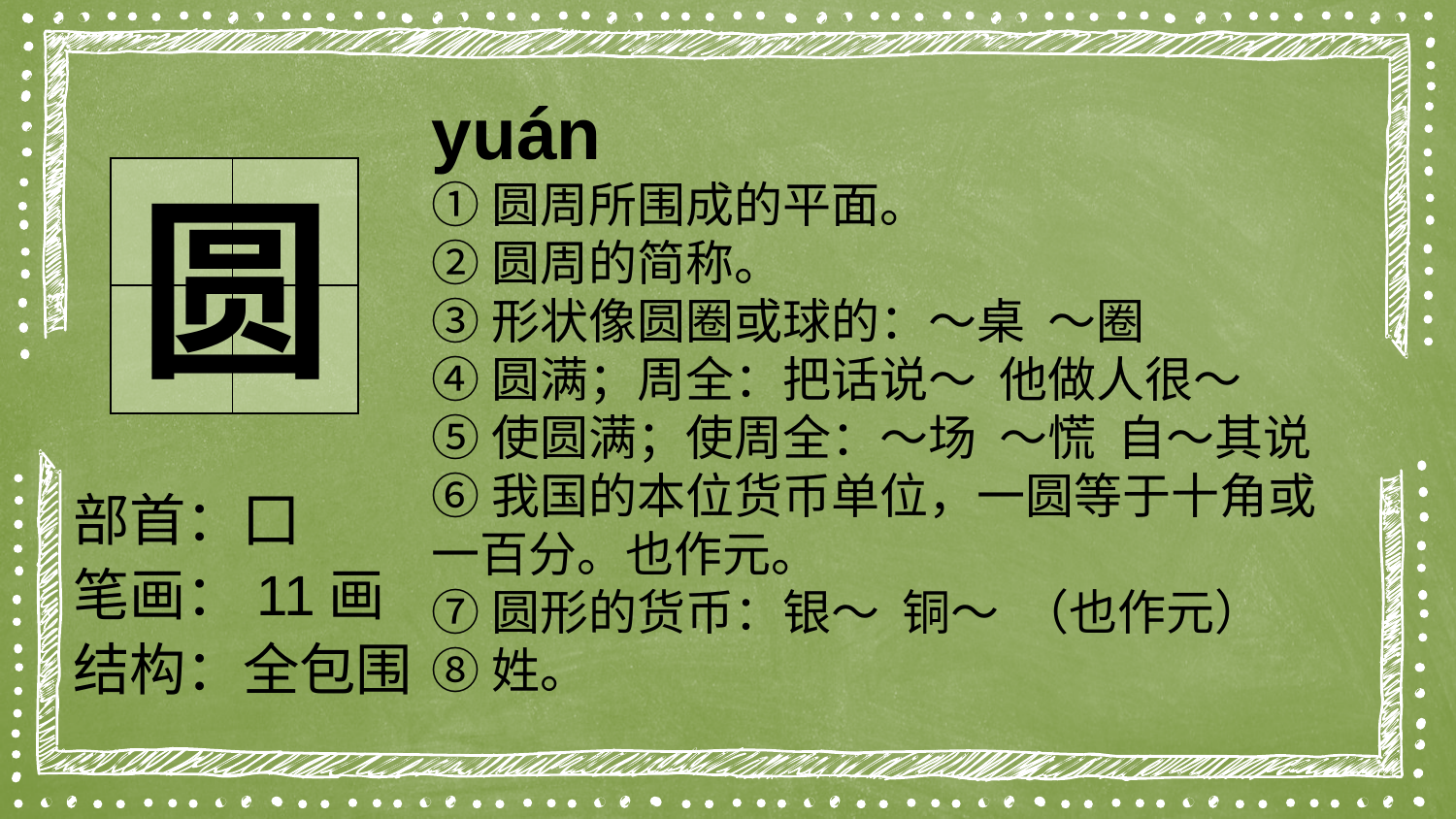

yuán
①圆周所围成的平面。
②圆周的简称。
③形状像圆圈或球的：～桌  ～圈
④圆满；周全：把话说～  他做人很～
⑤使圆满；使周全：～场  ～慌  自～其说
⑥我国的本位货币单位，一圆等于十角或一百分。也作元。
⑦圆形的货币：银～  铜～  （也作元）
⑧姓。
|  |  |
| --- | --- |
|  |  |
圆
部首：囗
笔画：11画
结构：全包围